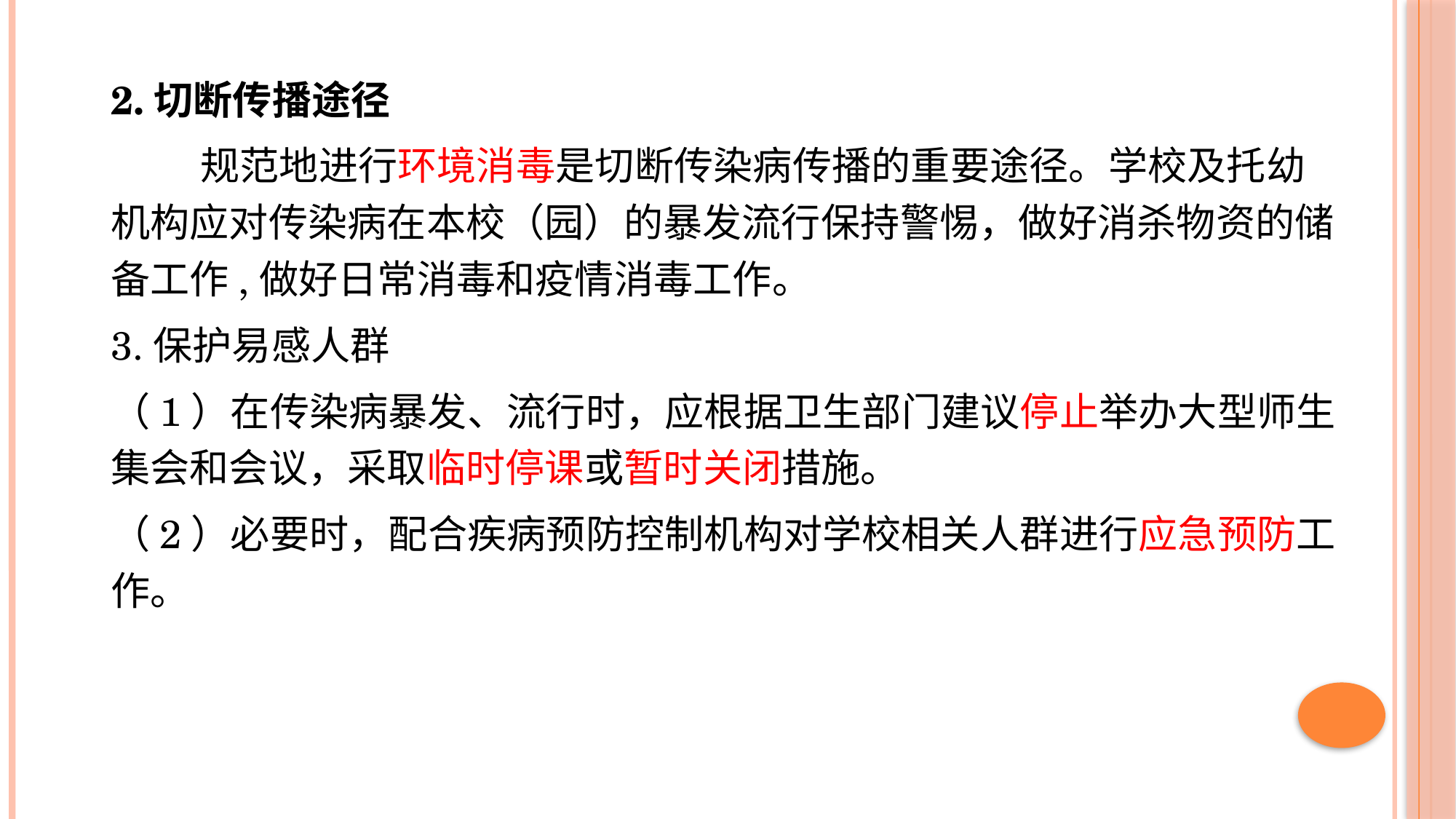

2.切断传播途径
         规范地进行环境消毒是切断传染病传播的重要途径。学校及托幼机构应对传染病在本校（园）的暴发流行保持警惕，做好消杀物资的储备工作,做好日常消毒和疫情消毒工作。
3.保护易感人群
（1）在传染病暴发、流行时，应根据卫生部门建议停止举办大型师生集会和会议，采取临时停课或暂时关闭措施。
（2）必要时，配合疾病预防控制机构对学校相关人群进行应急预防工作。